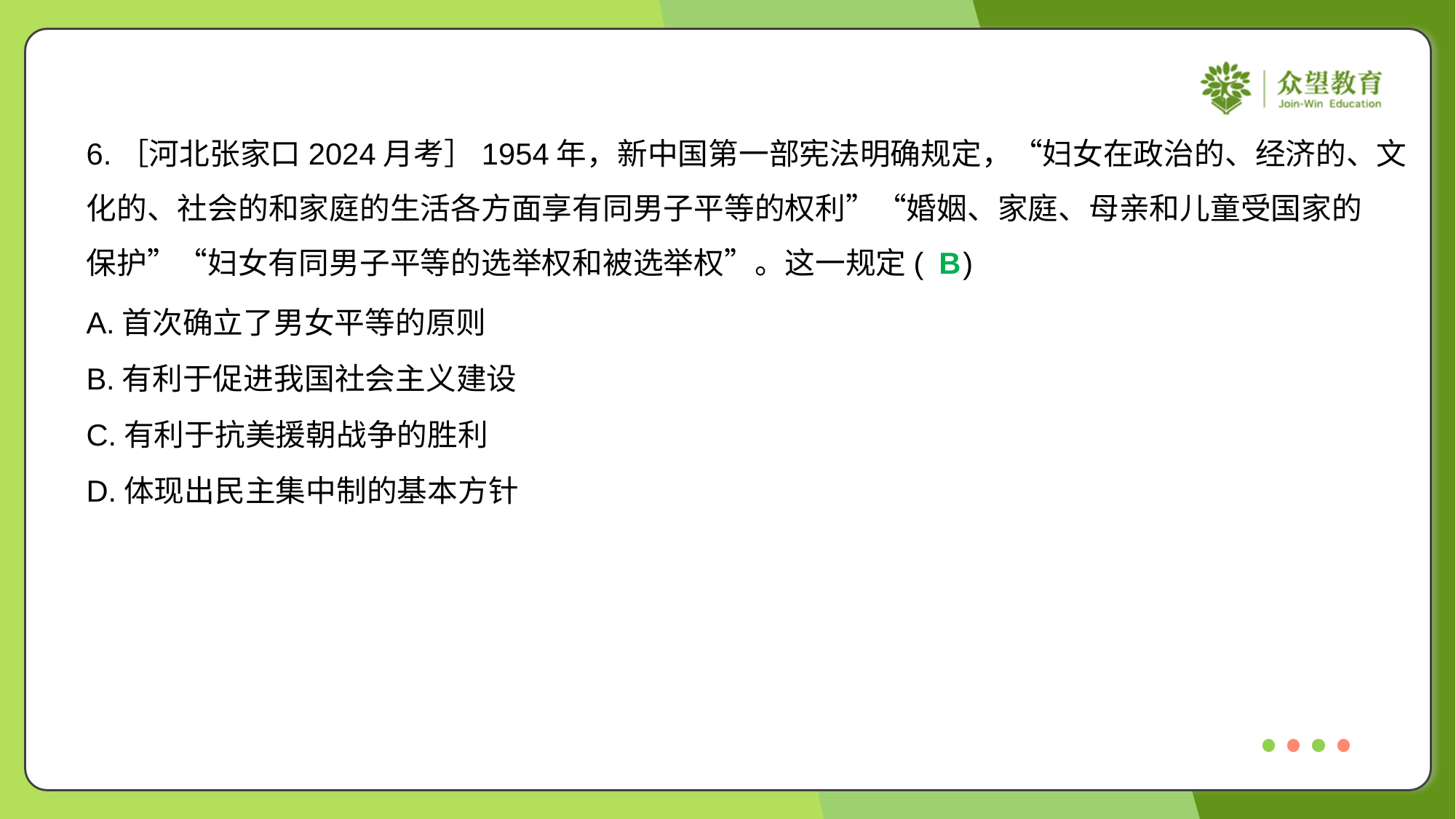

6.［河北张家口2024月考］1954年，新中国第一部宪法明确规定，“妇女在政治的、经济的、文
化的、社会的和家庭的生活各方面享有同男子平等的权利”“婚姻、家庭、母亲和儿童受国家的
保护”“妇女有同男子平等的选举权和被选举权”。这一规定(     )
B
A.首次确立了男女平等的原则
B.有利于促进我国社会主义建设
C.有利于抗美援朝战争的胜利
D.体现出民主集中制的基本方针